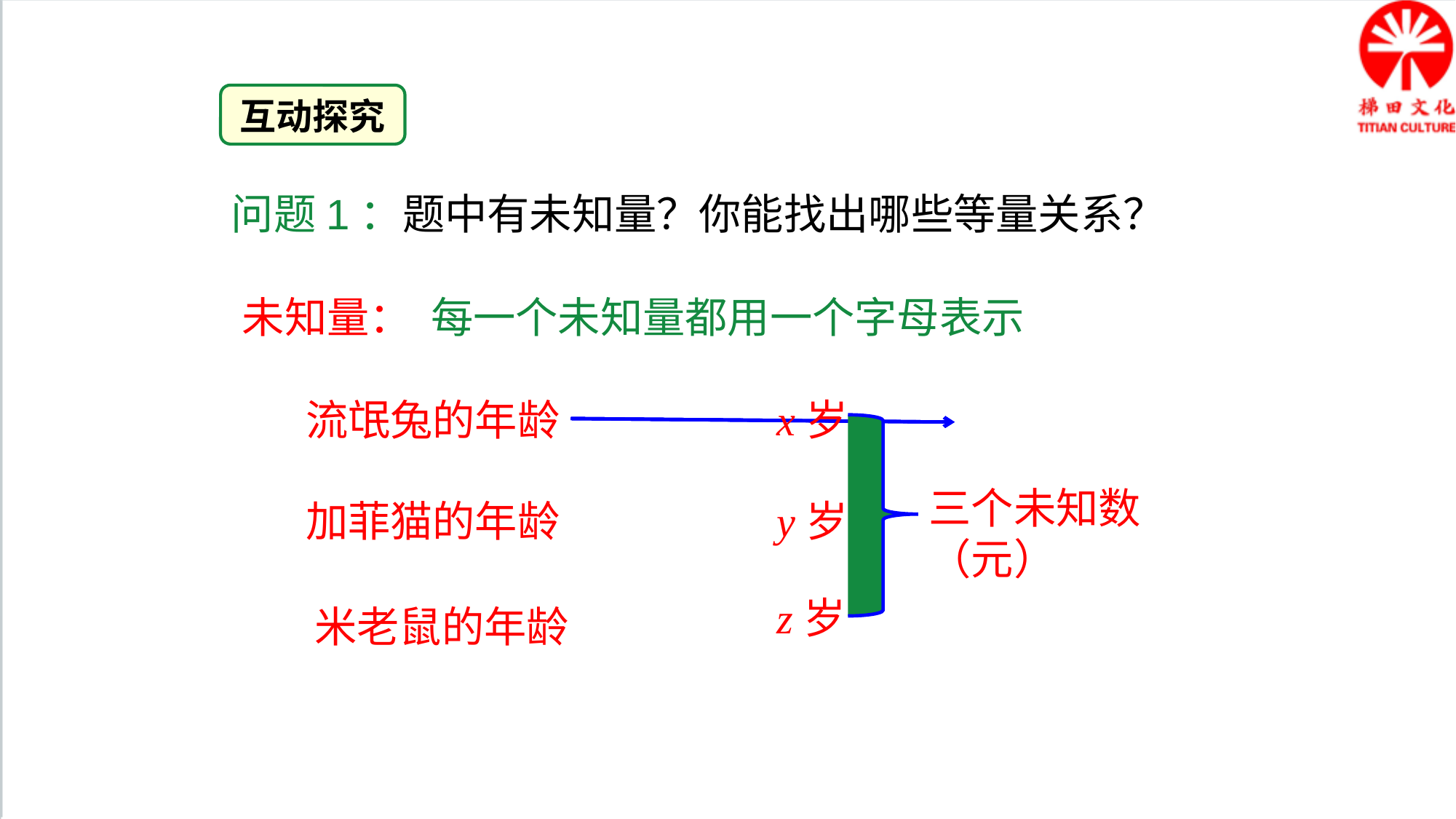

互动探究
问题1：题中有未知量？你能找出哪些等量关系？
未知量：
每一个未知量都用一个字母表示
流氓兔的年龄
x岁

三个未知数（元）
加菲猫的年龄
y岁
z岁
米老鼠的年龄